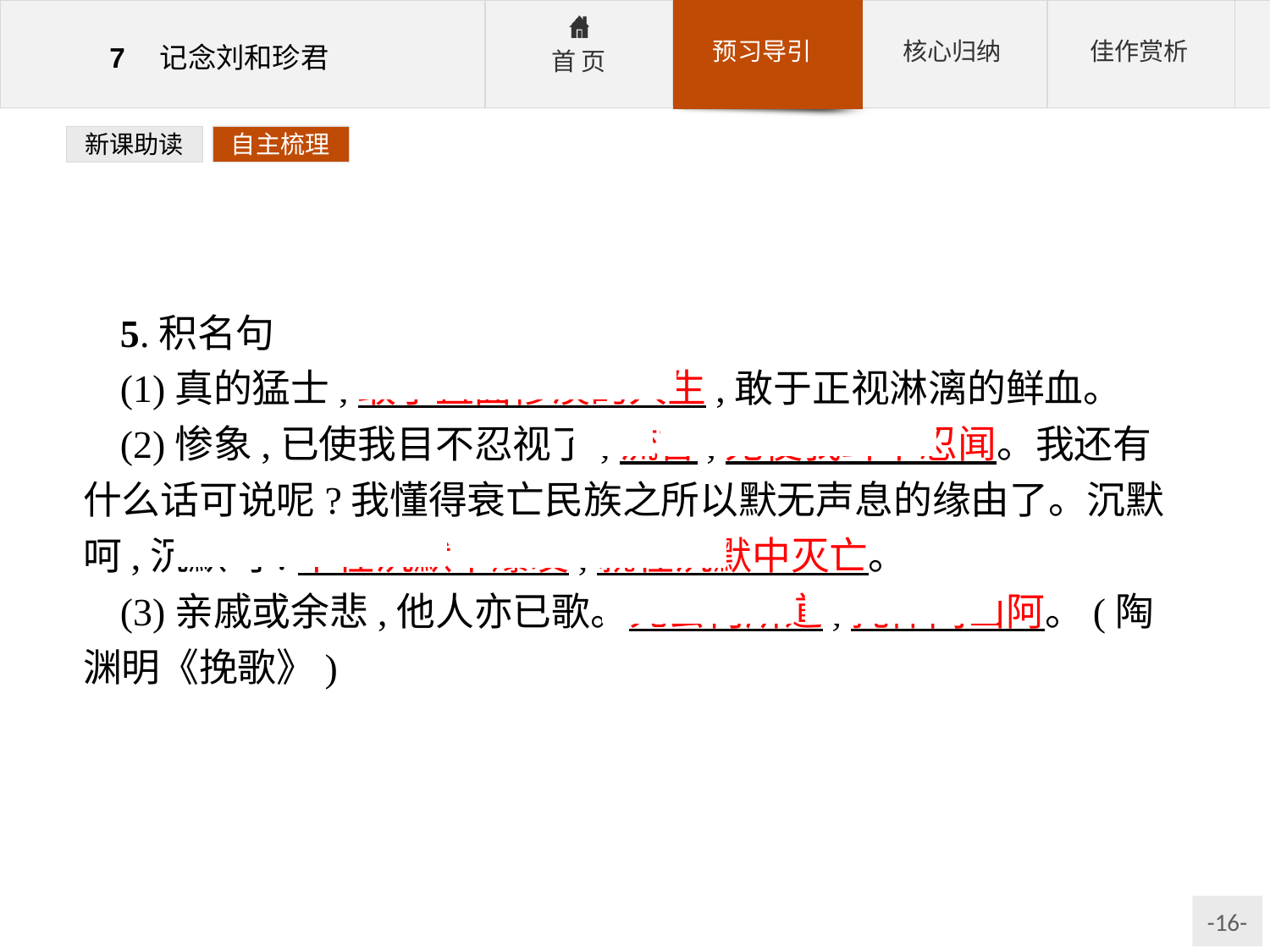

新课助读
自主梳理
5.积名句
(1)真的猛士,敢于直面惨淡的人生,敢于正视淋漓的鲜血。
(2)惨象,已使我目不忍视了;流言,尤使我耳不忍闻。我还有什么话可说呢?我懂得衰亡民族之所以默无声息的缘由了。沉默呵,沉默呵!不在沉默中爆发,就在沉默中灭亡。
(3)亲戚或余悲,他人亦已歌。死去何所道,托体同山阿。(陶渊明《挽歌》)